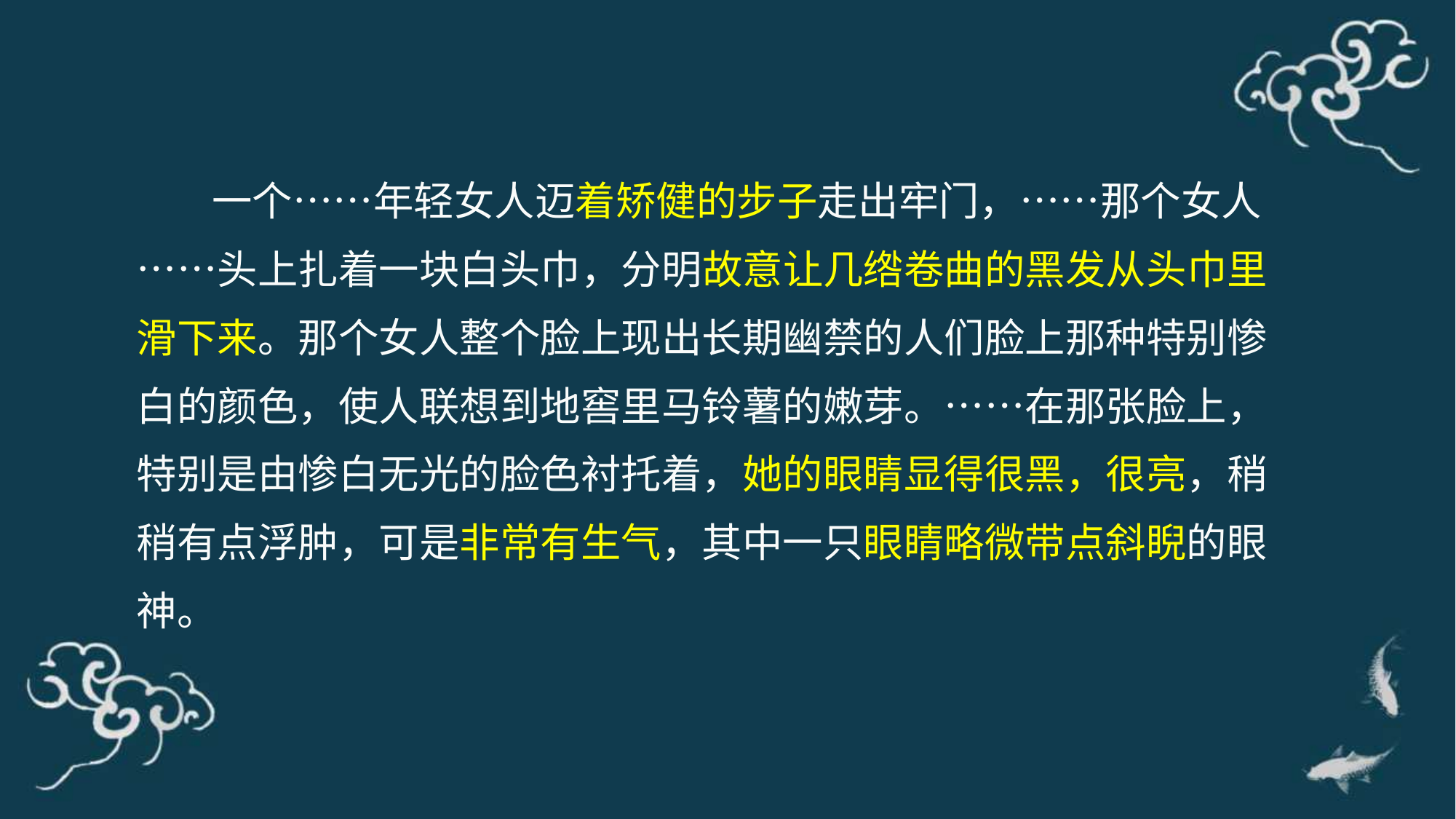

一个……年轻女人迈着矫健的步子走出牢门，……那个女人……头上扎着一块白头巾，分明故意让几绺卷曲的黑发从头巾里滑下来。那个女人整个脸上现出长期幽禁的人们脸上那种特别惨白的颜色，使人联想到地窖里马铃薯的嫩芽。……在那张脸上，特别是由惨白无光的脸色衬托着，她的眼睛显得很黑，很亮，稍稍有点浮肿，可是非常有生气，其中一只眼睛略微带点斜睨的眼神。